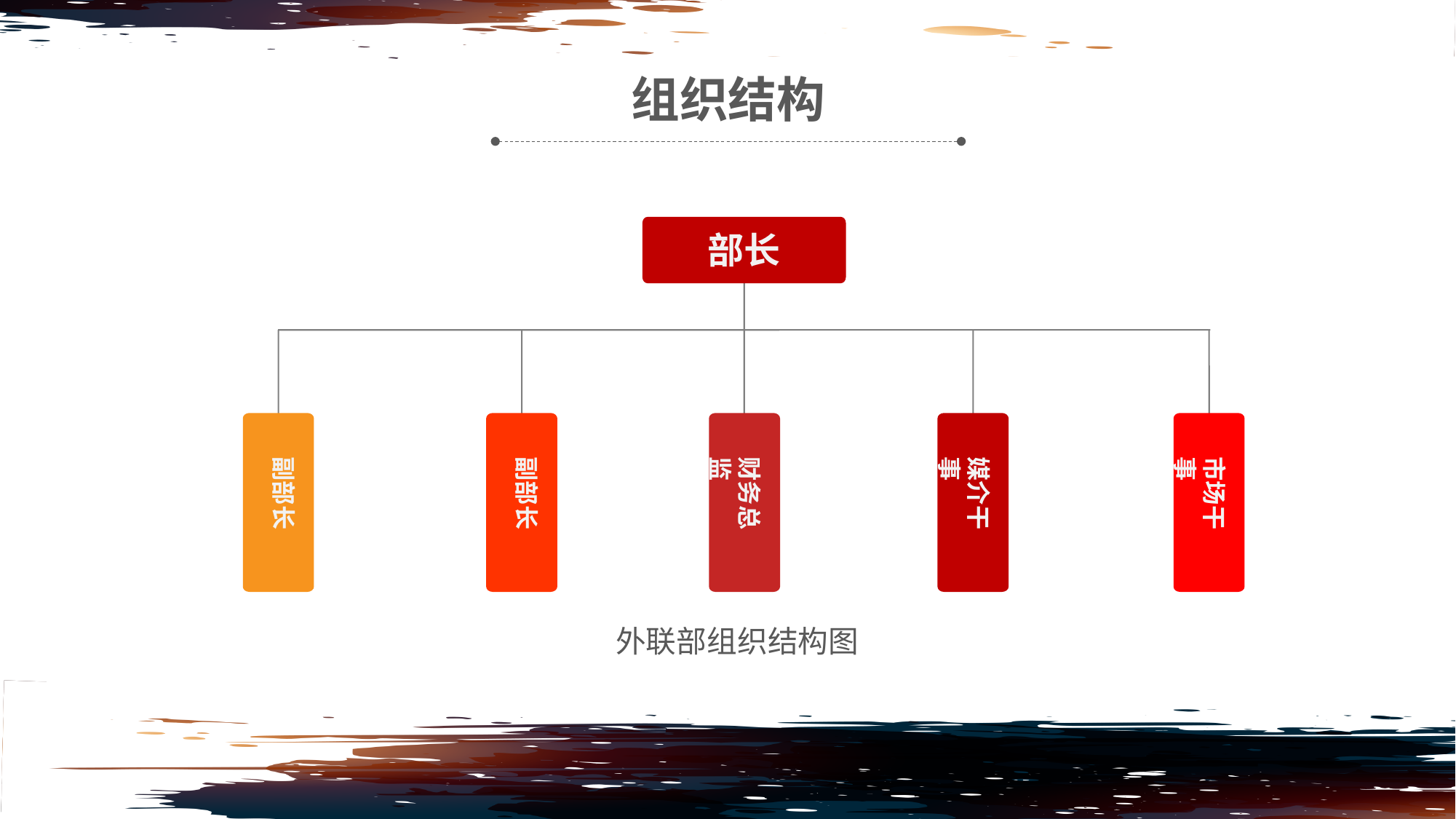

组织结构

部长

副部长
副部长
财务总监
媒介干事
市场干事
外联部组织结构图